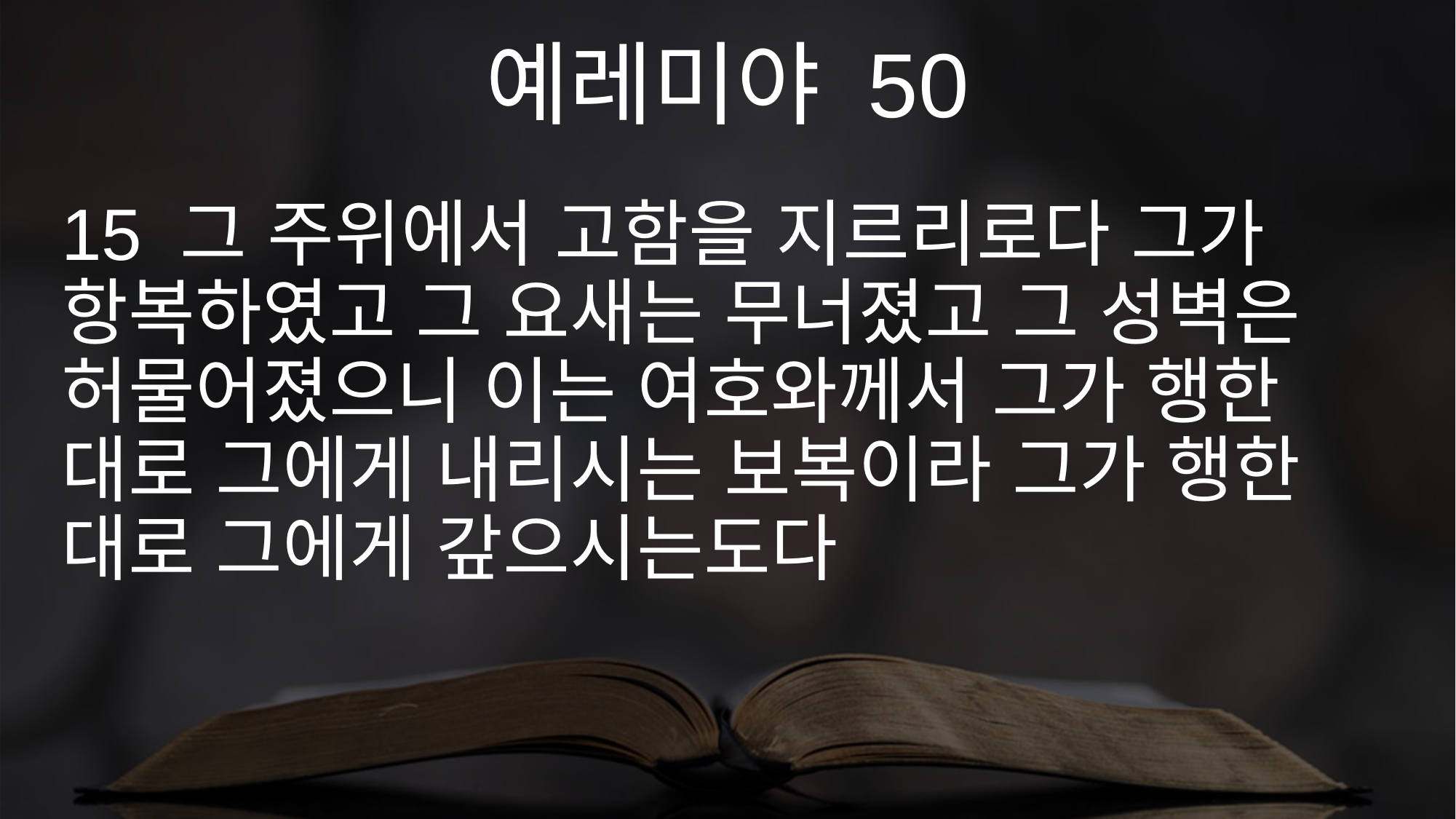

예레미야 50
15 그 주위에서 고함을 지르리로다 그가 항복하였고 그 요새는 무너졌고 그 성벽은 허물어졌으니 이는 여호와께서 그가 행한 대로 그에게 내리시는 보복이라 그가 행한 대로 그에게 갚으시는도다